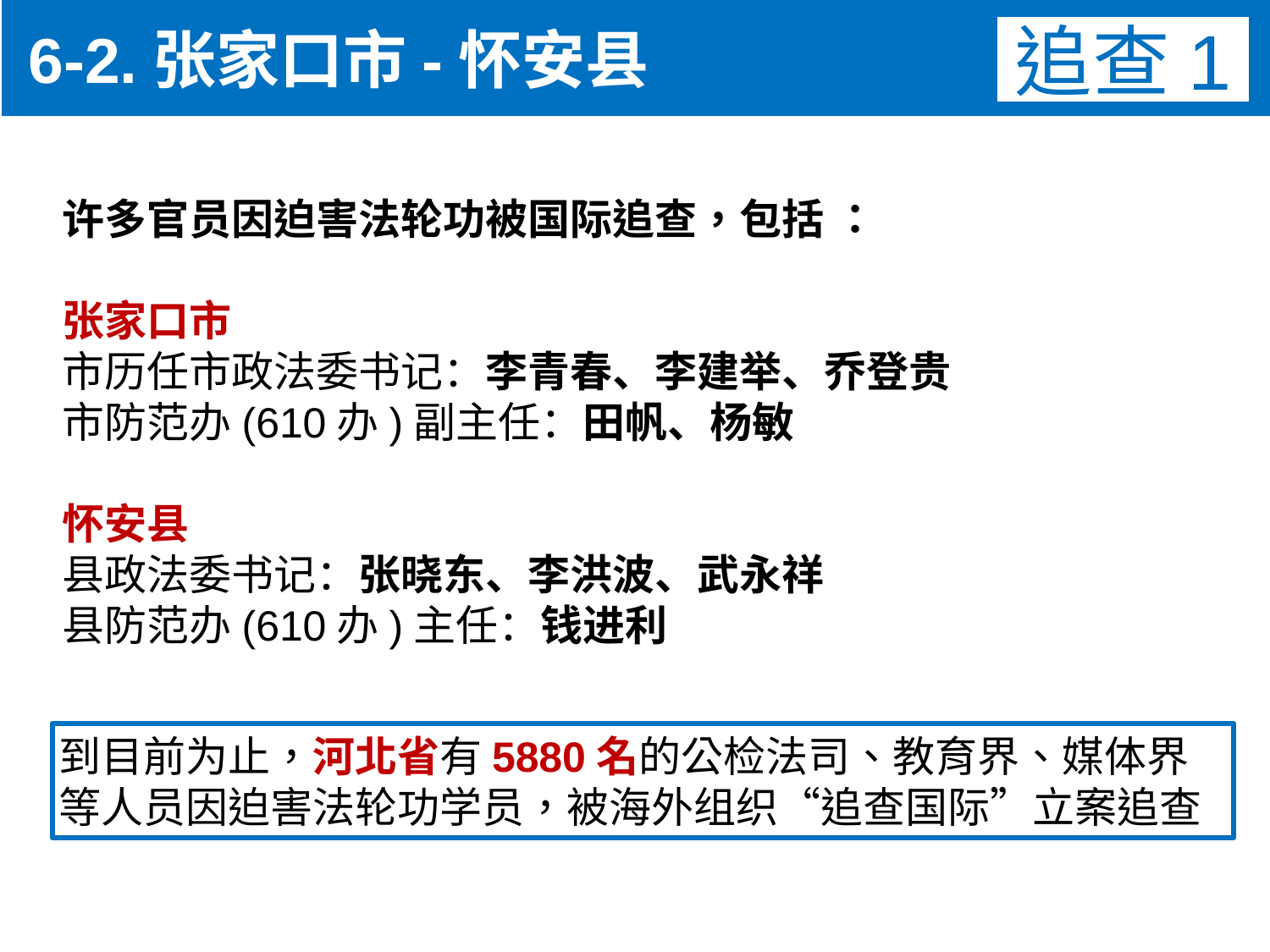

6-2.张家口市-怀安县
追查1
许多官员因迫害法轮功被国际追查，包括 ：

张家口市
市历任市政法委书记：李青春、李建举、乔登贵
市防范办(610办)副主任：田帆、杨敏

怀安县
县政法委书记：张晓东、李洪波、武永祥
县防范办(610办)主任：钱进利
到目前为止，河北省有5880名的公检法司、教育界、媒体界
等人员因迫害法轮功学员，被海外组织“追查国际”立案追查